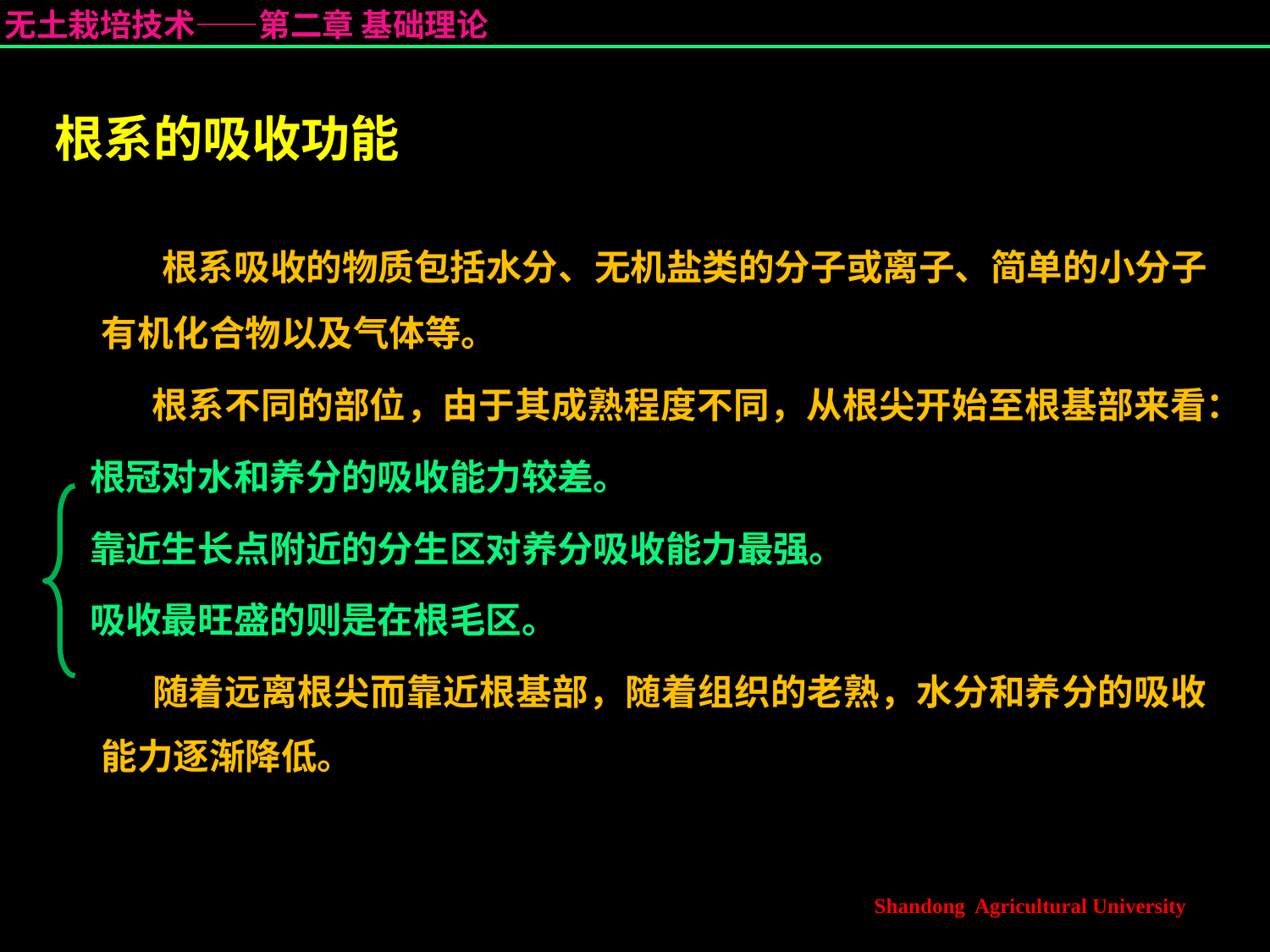

# 根系的吸收功能
          根系吸收的物质包括水分、无机盐类的分子或离子、简单的小分子有机化合物以及气体等。
          根系不同的部位，由于其成熟程度不同，从根尖开始至根基部来看：
   根冠对水和养分的吸收能力较差。
   靠近生长点附近的分生区对养分吸收能力最强。
   吸收最旺盛的则是在根毛区。
          随着远离根尖而靠近根基部，随着组织的老熟，水分和养分的吸收能力逐渐降低。